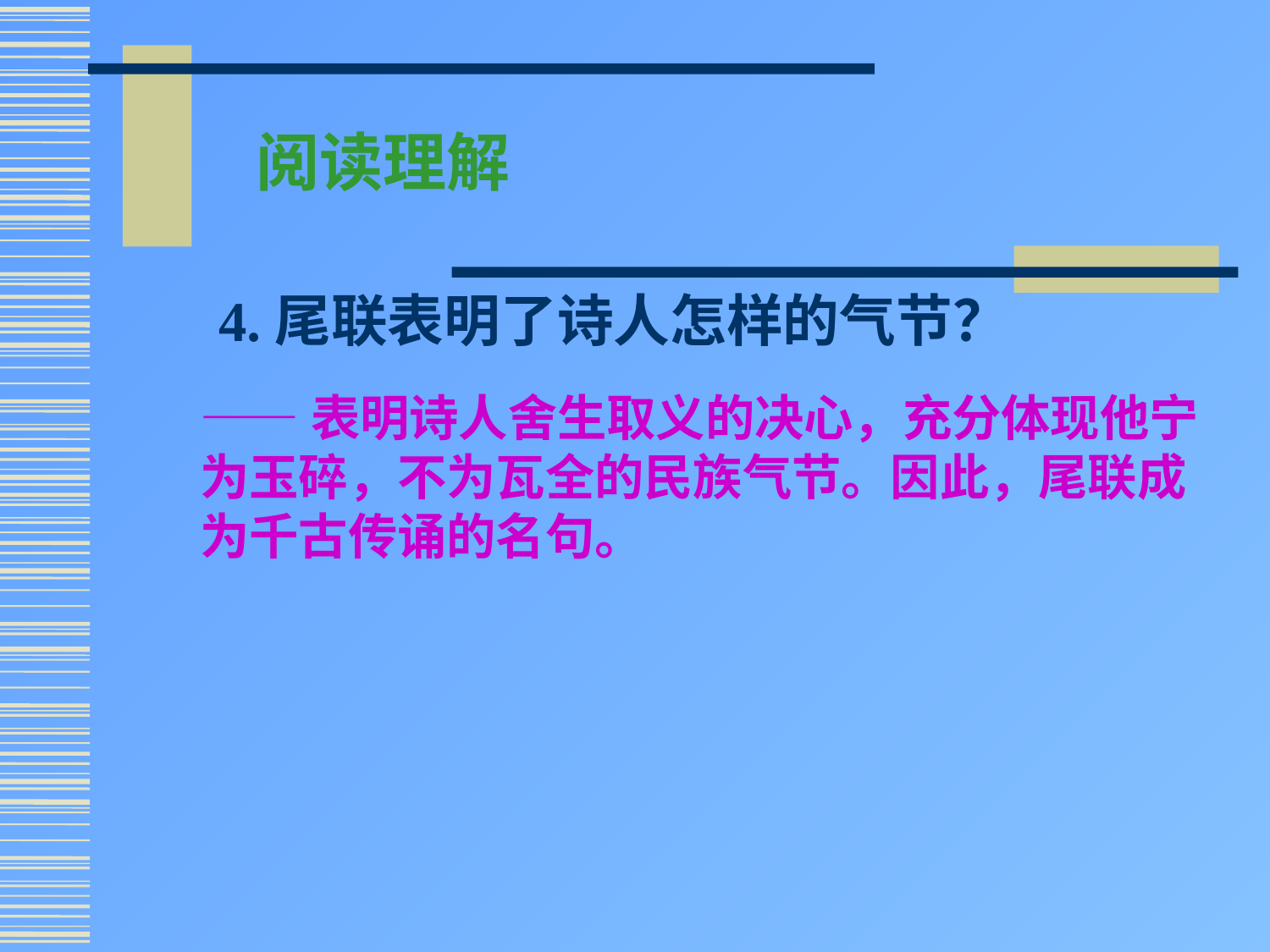

阅读理解
4.尾联表明了诗人怎样的气节？

——表明诗人舍生取义的决心，充分体现他宁
为玉碎，不为瓦全的民族气节。因此，尾联成
为千古传诵的名句。